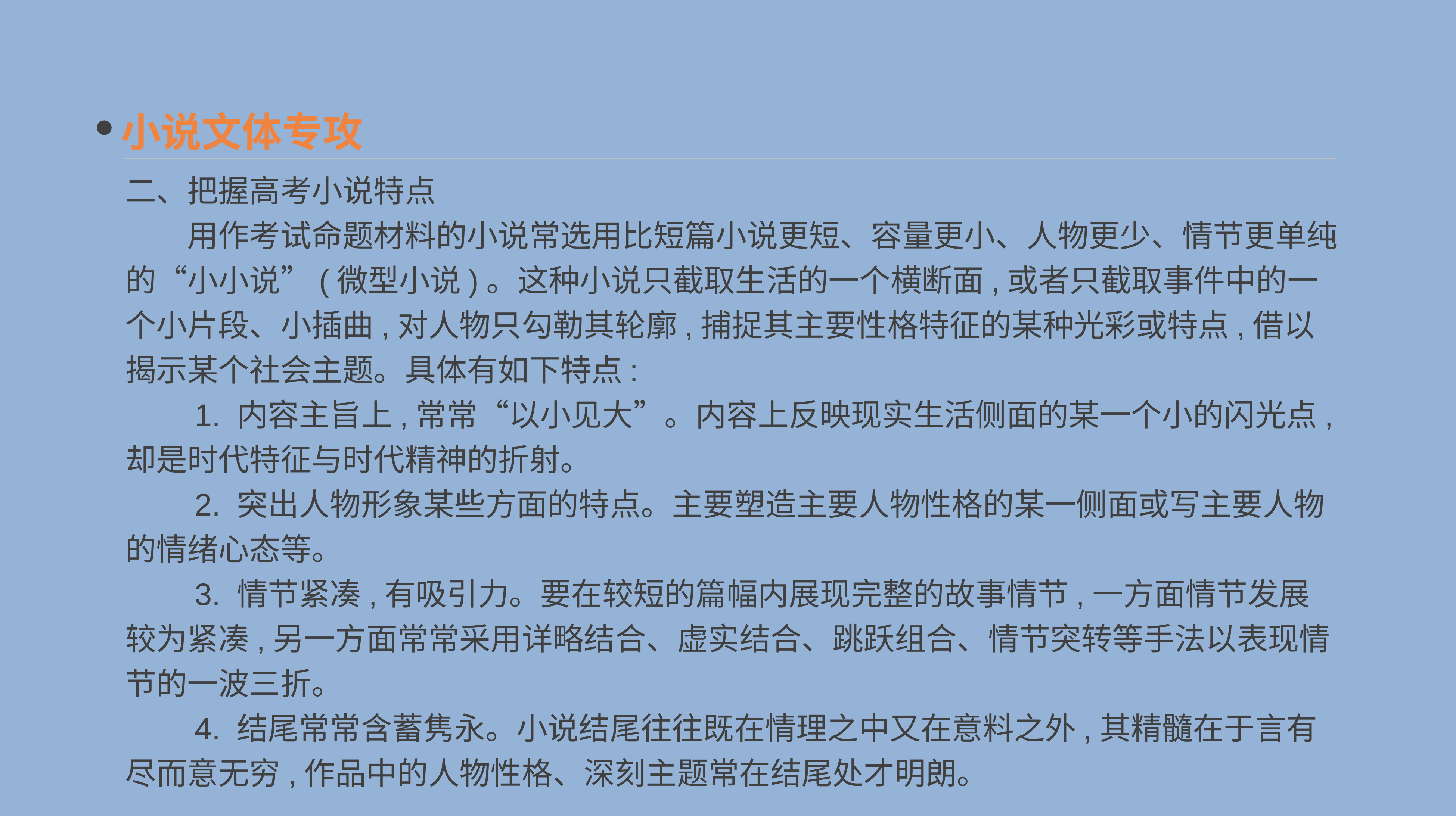

小说文体专攻

二、把握高考小说特点
　　用作考试命题材料的小说常选用比短篇小说更短、容量更小、人物更少、情节更单纯的“小小说”(微型小说)。这种小说只截取生活的一个横断面,或者只截取事件中的一个小片段、小插曲,对人物只勾勒其轮廓,捕捉其主要性格特征的某种光彩或特点,借以揭示某个社会主题。具体有如下特点:
　　1. 内容主旨上,常常“以小见大”。内容上反映现实生活侧面的某一个小的闪光点,却是时代特征与时代精神的折射。
　　2. 突出人物形象某些方面的特点。主要塑造主要人物性格的某一侧面或写主要人物的情绪心态等。
　　3. 情节紧凑,有吸引力。要在较短的篇幅内展现完整的故事情节,一方面情节发展较为紧凑,另一方面常常采用详略结合、虚实结合、跳跃组合、情节突转等手法以表现情节的一波三折。
　　4. 结尾常常含蓄隽永。小说结尾往往既在情理之中又在意料之外,其精髓在于言有尽而意无穷,作品中的人物性格、深刻主题常在结尾处才明朗。